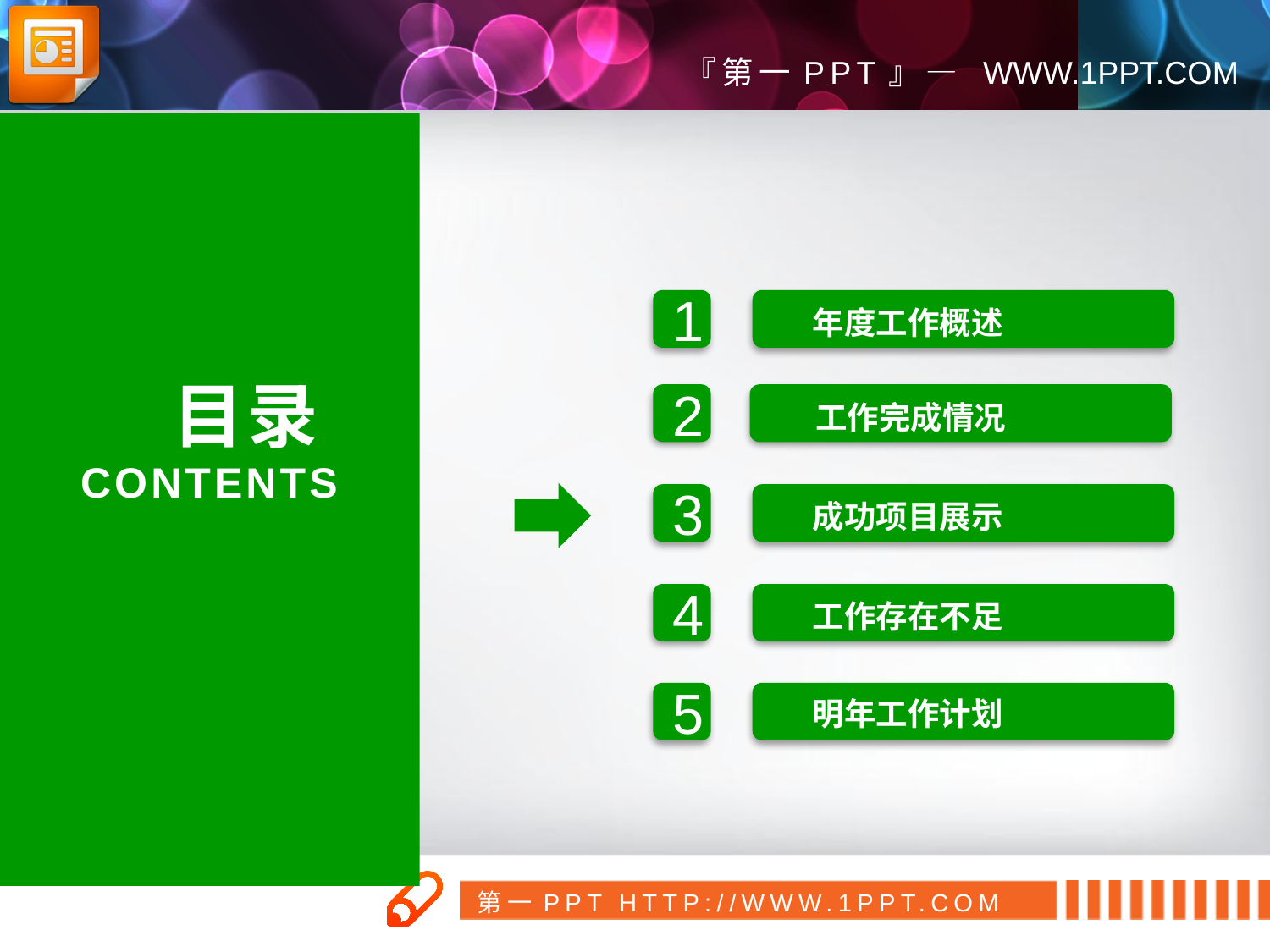

年度工作概述
1
目录
CONTENTS

工作完成情况
2

成功项目展示
3

工作存在不足
4

明年工作计划
5